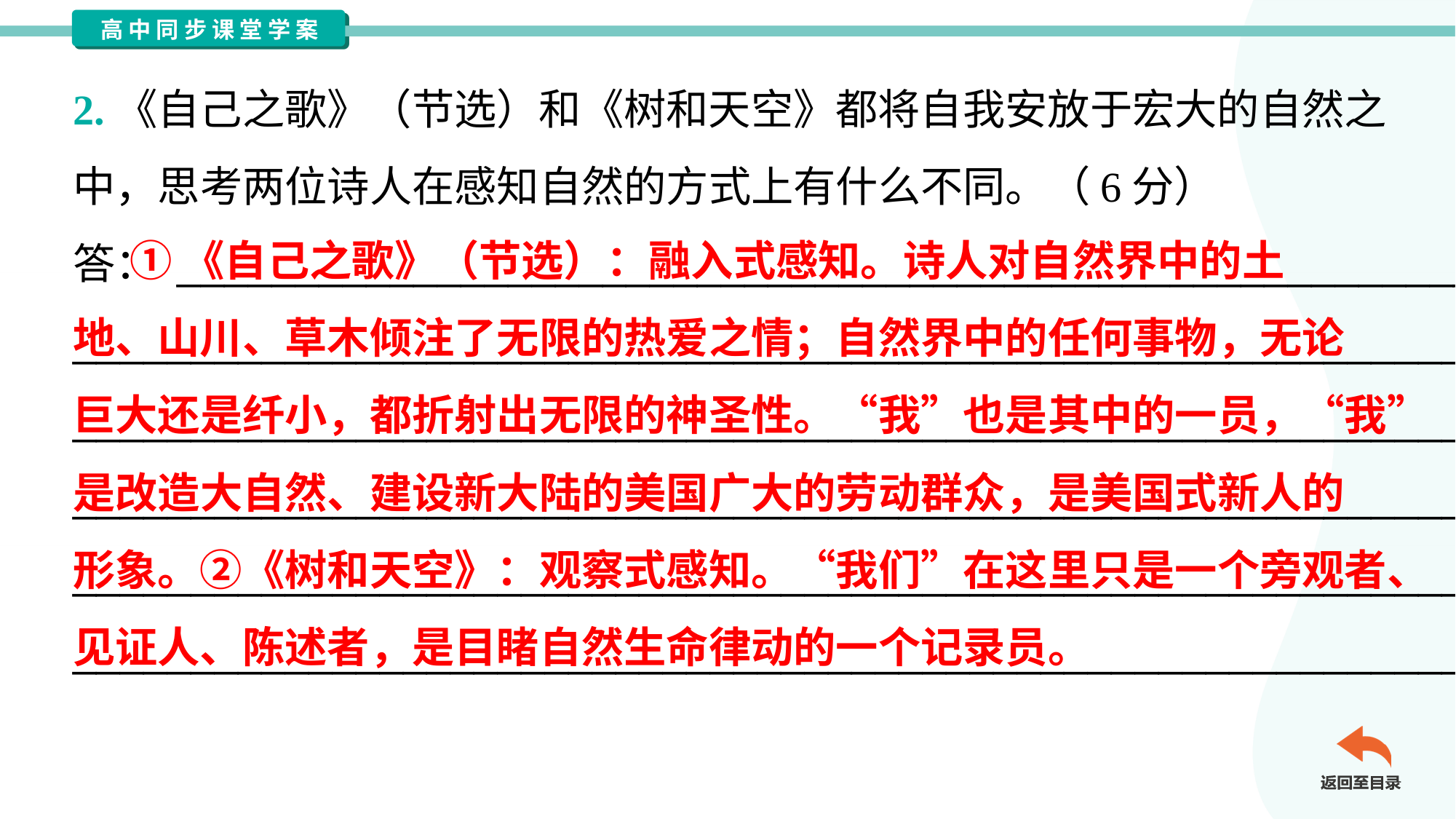

2.《自己之歌》（节选）和《树和天空》都将自我安放于宏大的自然之
中，思考两位诗人在感知自然的方式上有什么不同。（6分）
答： ________________________________________________________
_____________________________________________________________
_____________________________________________________________
_____________________________________________________________
_____________________________________________________________
_____________________________________________________________
      ①《自己之歌》（节选）：融入式感知。诗人对自然界中的土
地、山川、草木倾注了无限的热爱之情；自然界中的任何事物，无论
巨大还是纤小，都折射出无限的神圣性。“我”也是其中的一员，“我”
是改造大自然、建设新大陆的美国广大的劳动群众，是美国式新人的
形象。②《树和天空》：观察式感知。“我们”在这里只是一个旁观者、
见证人、陈述者，是目睹自然生命律动的一个记录员。